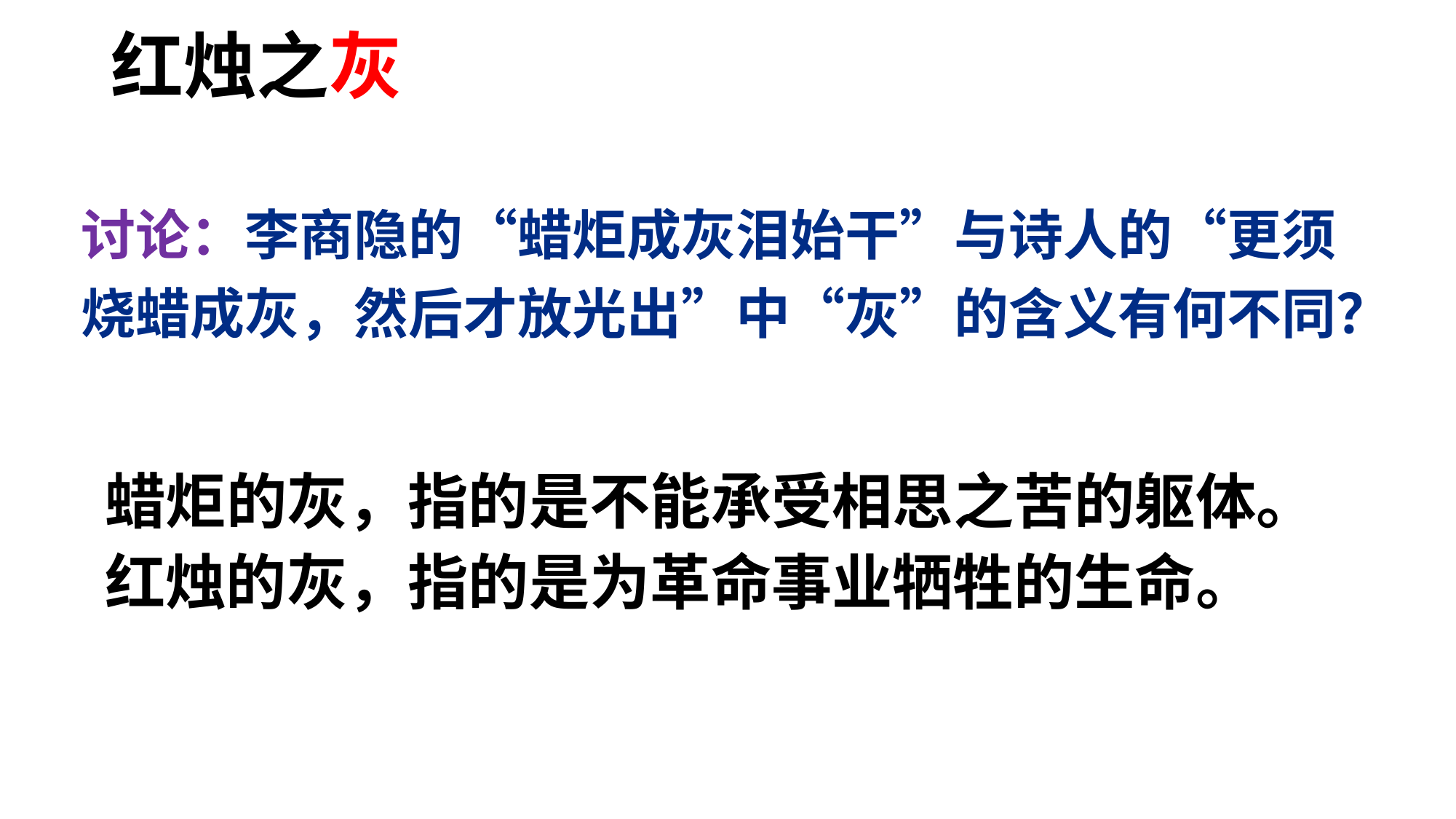

# 红烛之灰
讨论：李商隐的“蜡炬成灰泪始干”与诗人的“更须烧蜡成灰，然后才放光出”中“灰”的含义有何不同？
蜡炬的灰，指的是不能承受相思之苦的躯体。
红烛的灰，指的是为革命事业牺牲的生命。